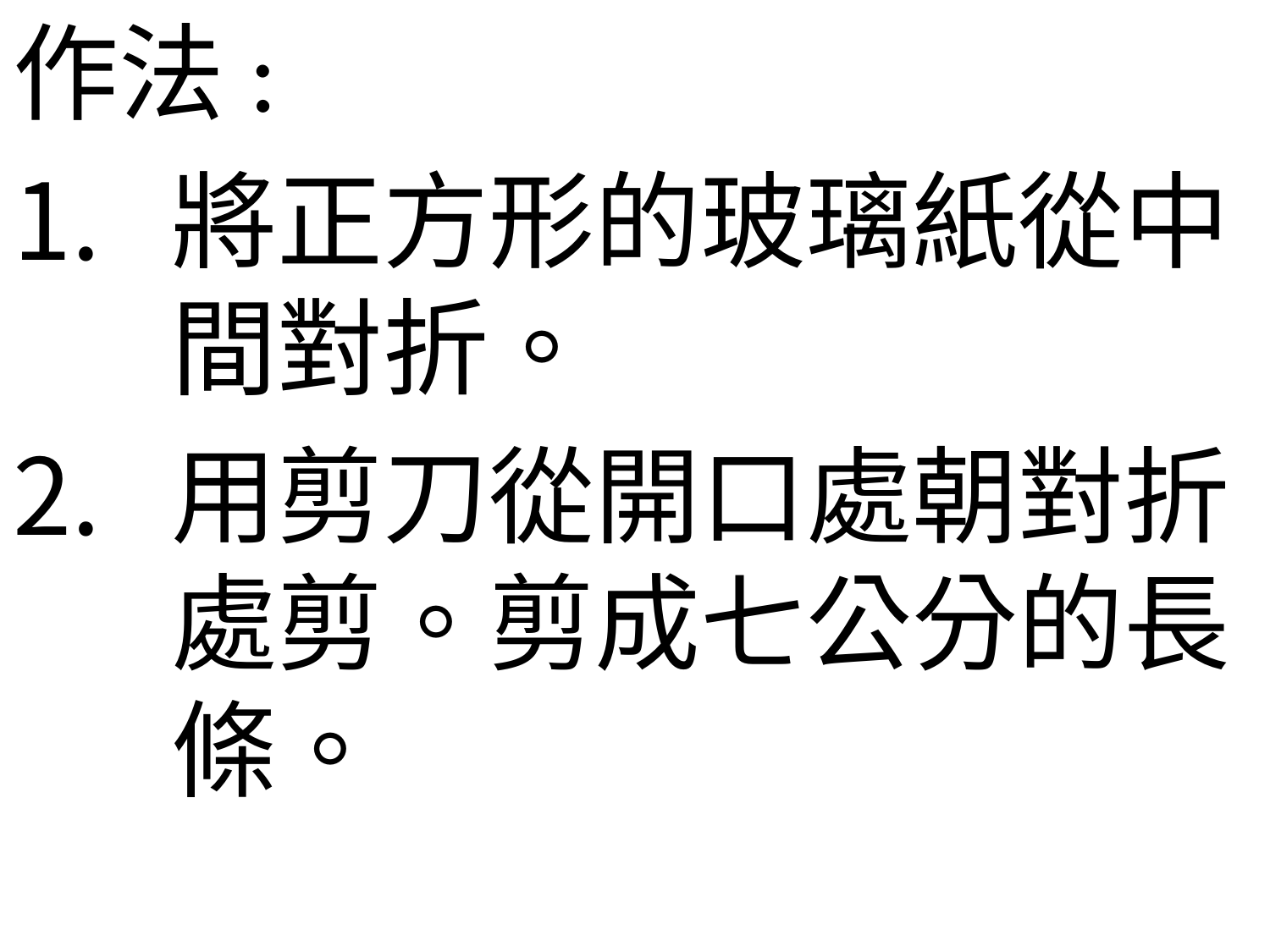

作法:
將正方形的玻璃紙從中間對折。
用剪刀從開口處朝對折處剪。剪成七公分的長條。